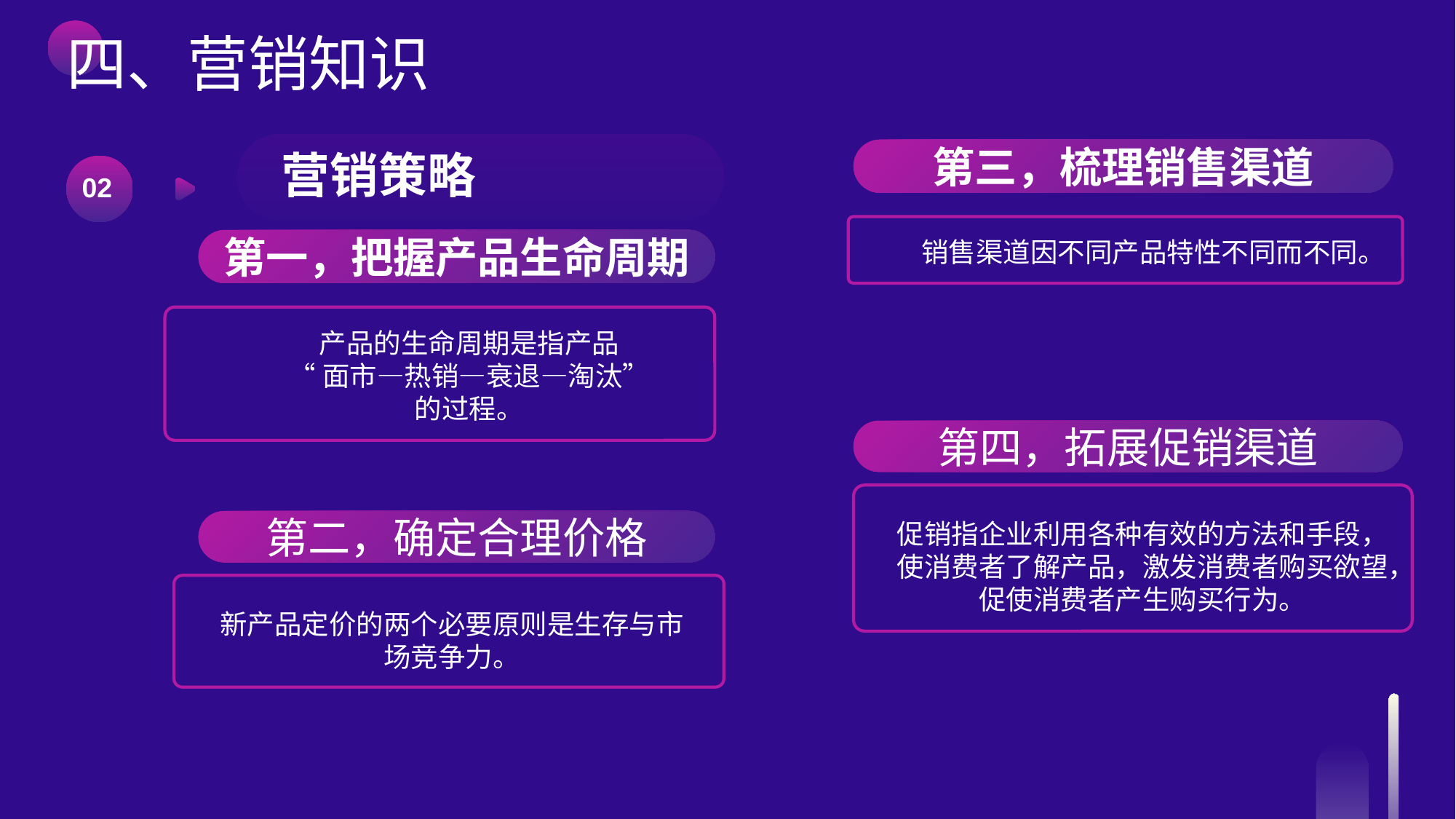

四、营销知识

营销策略
第三，梳理销售渠道

销售渠道因不同产品特性不同而不同。

第四，拓展促销渠道

促销指企业利用各种有效的方法和手段，使消费者了解产品，激发消费者购买欲望，促使消费者产生购买行为。

02

第一，把握产品生命周期

产品的生命周期是指产品
“面市—热销—衰退—淘汰”
的过程。
第二，确定合理价格

新产品定价的两个必要原则是生存与市场竞争力。